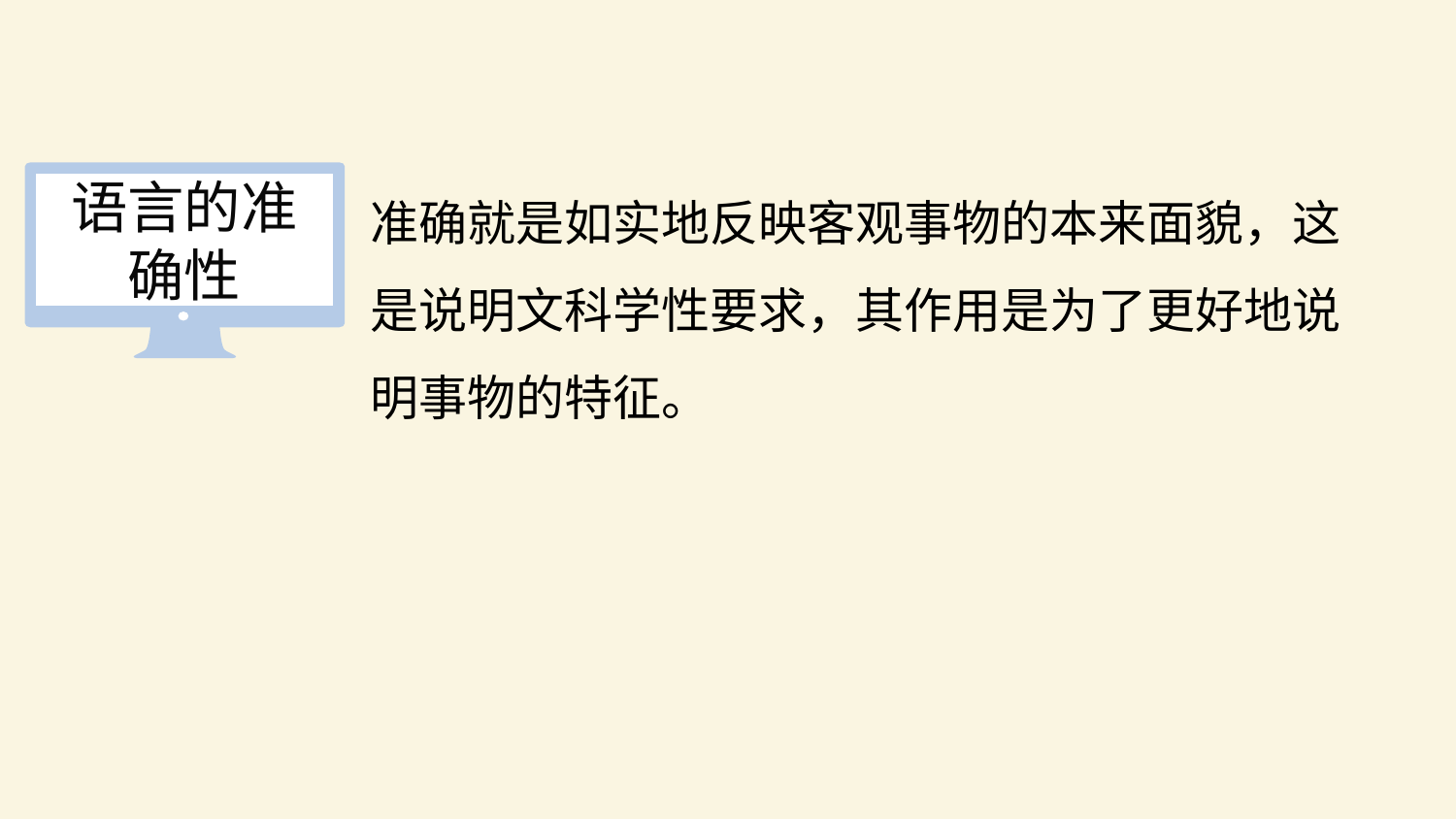

准确就是如实地反映客观事物的本来面貌，这是说明文科学性要求，其作用是为了更好地说明事物的特征。

语言的准确性